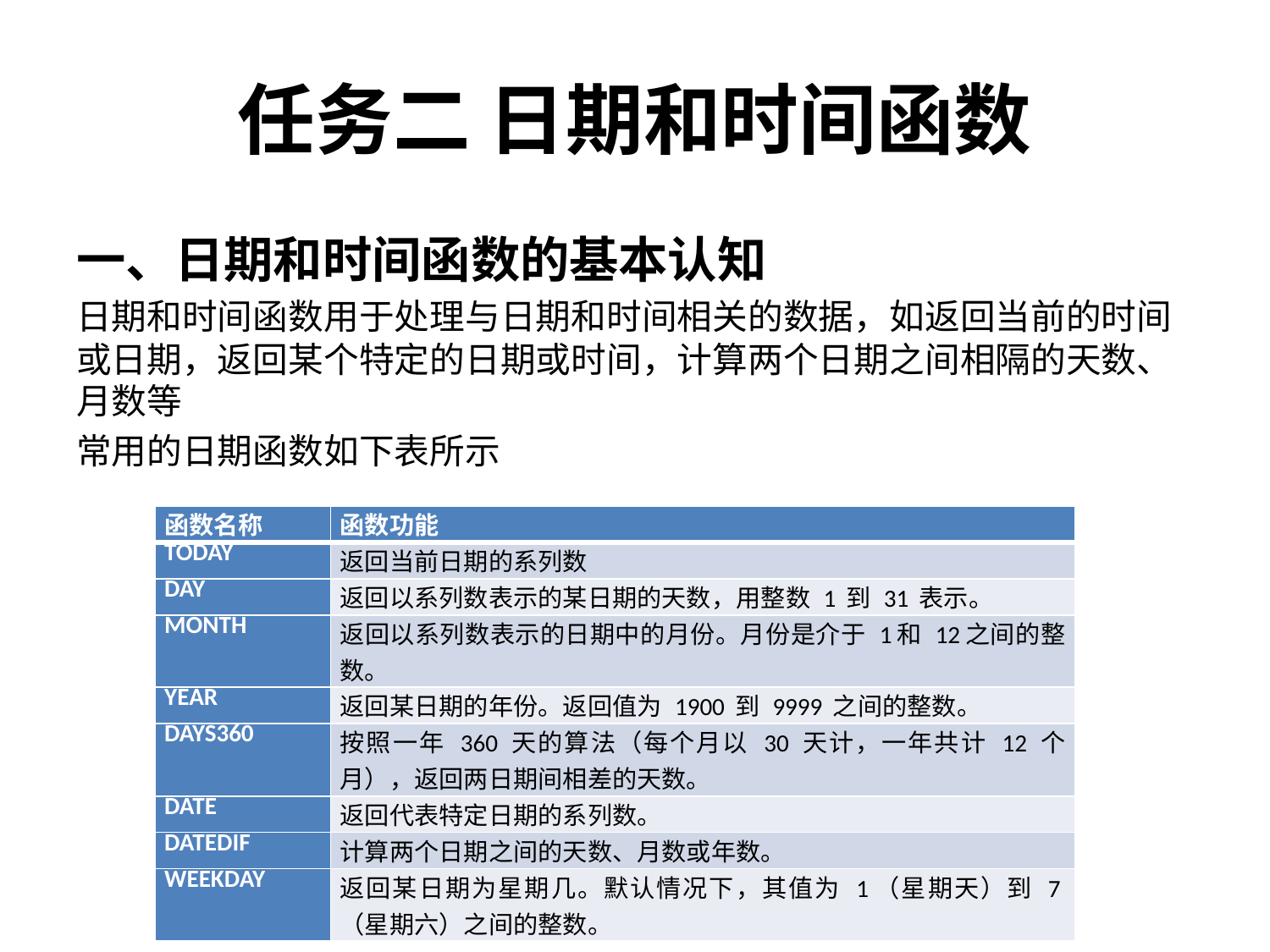

# 任务二 日期和时间函数
一、日期和时间函数的基本认知
日期和时间函数用于处理与日期和时间相关的数据，如返回当前的时间或日期，返回某个特定的日期或时间，计算两个日期之间相隔的天数、月数等
常用的日期函数如下表所示

| 函数名称 | 函数功能 |
| --- | --- |
| TODAY | 返回当前日期的系列数 |
| DAY | 返回以系列数表示的某日期的天数，用整数 1 到 31 表示。 |
| MONTH | 返回以系列数表示的日期中的月份。月份是介于 1和 12之间的整数。 |
| YEAR | 返回某日期的年份。返回值为 1900 到 9999 之间的整数。 |
| DAYS360 | 按照一年 360 天的算法（每个月以 30 天计，一年共计 12 个月），返回两日期间相差的天数。 |
| DATE | 返回代表特定日期的系列数。 |
| DATEDIF | 计算两个日期之间的天数、月数或年数。 |
| WEEKDAY | 返回某日期为星期几。默认情况下，其值为 1（星期天）到 7（星期六）之间的整数。 |